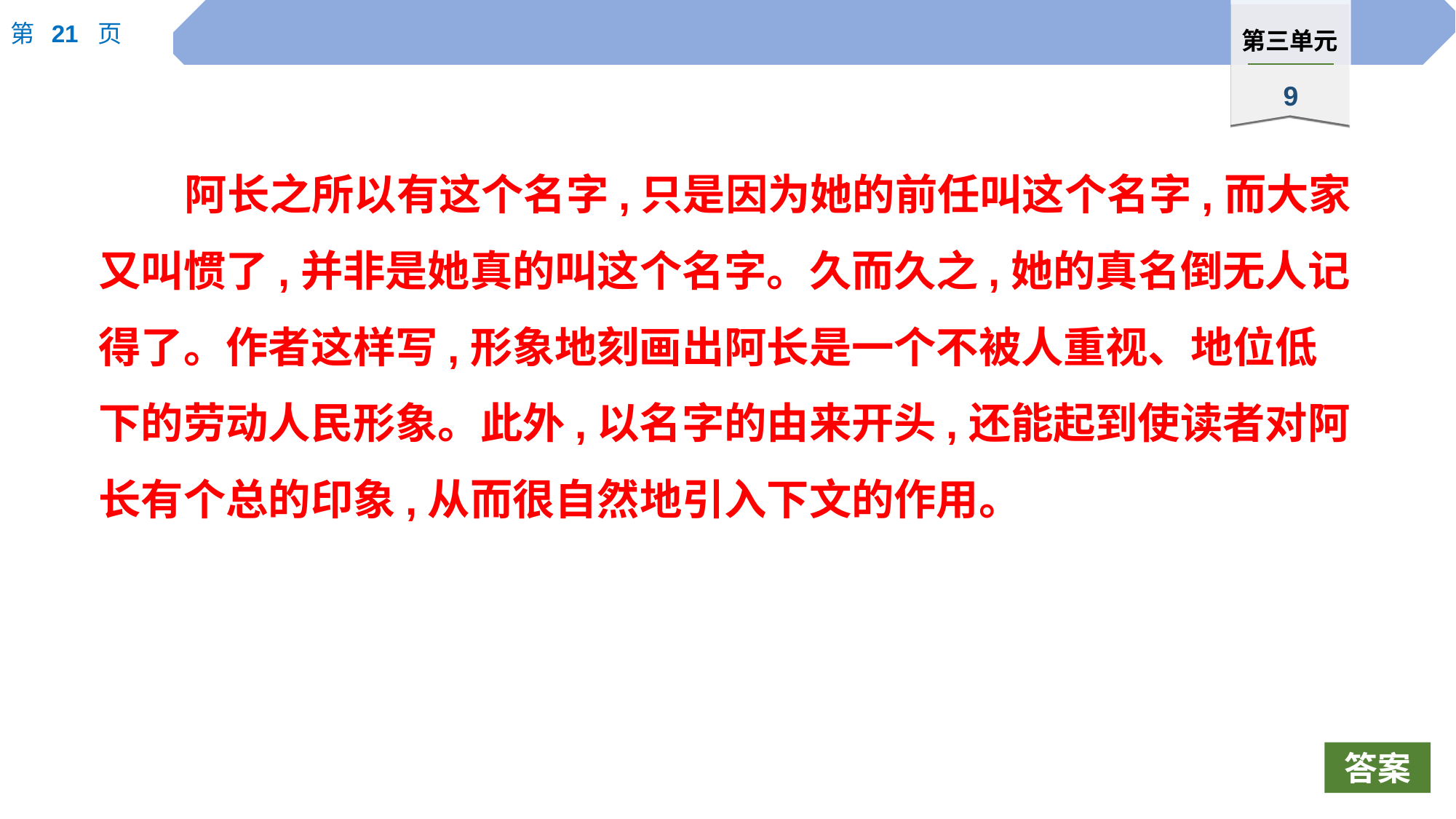

阿长之所以有这个名字,只是因为她的前任叫这个名字,而大家又叫惯了,并非是她真的叫这个名字。久而久之,她的真名倒无人记得了。作者这样写,形象地刻画出阿长是一个不被人重视、地位低下的劳动人民形象。此外,以名字的由来开头,还能起到使读者对阿长有个总的印象,从而很自然地引入下文的作用。
答案